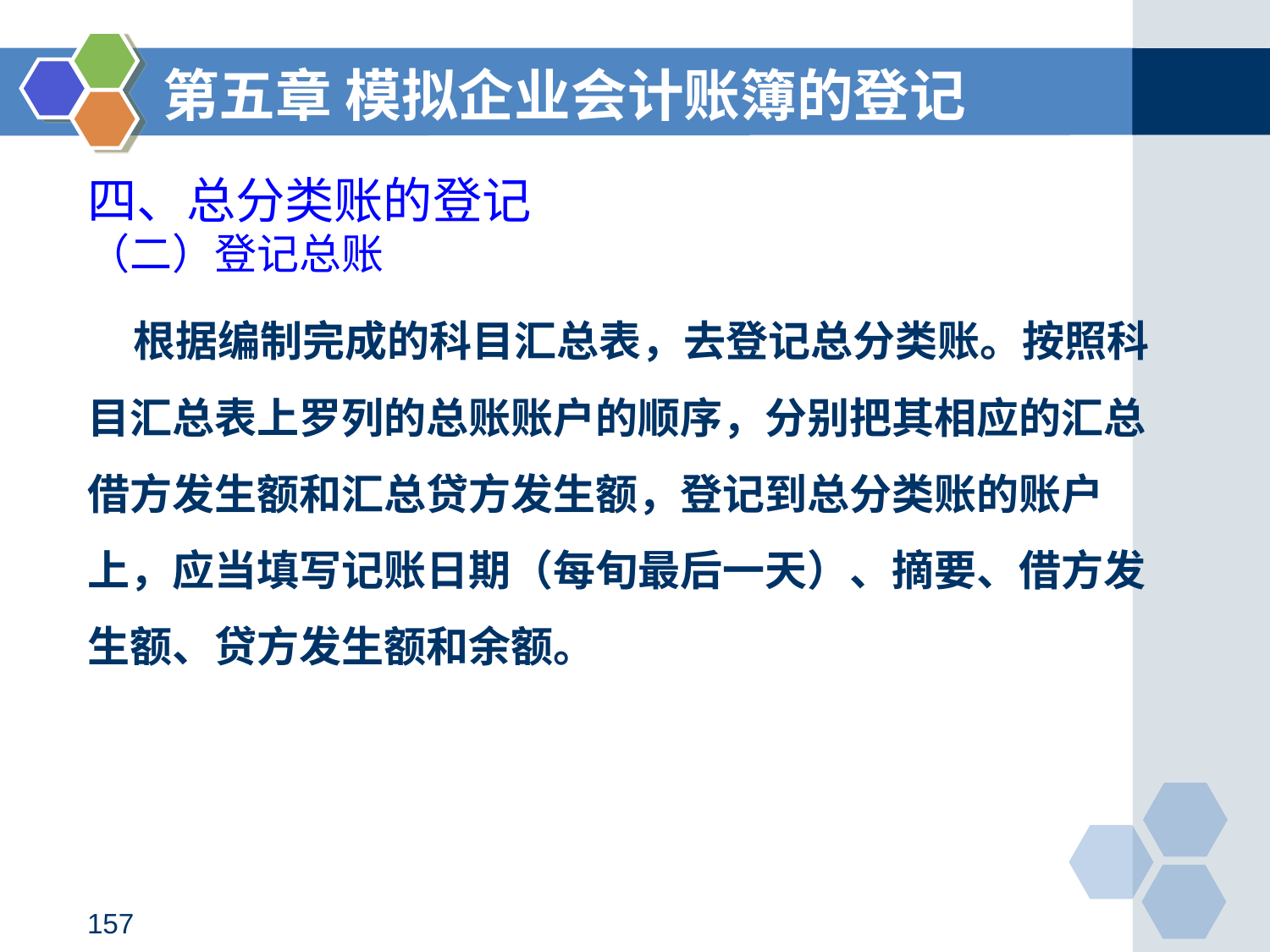

第五章 模拟企业会计账簿的登记
四、总分类账的登记
（二）登记总账
   根据编制完成的科目汇总表，去登记总分类账。按照科目汇总表上罗列的总账账户的顺序，分别把其相应的汇总借方发生额和汇总贷方发生额，登记到总分类账的账户上，应当填写记账日期（每旬最后一天）、摘要、借方发生额、贷方发生额和余额。